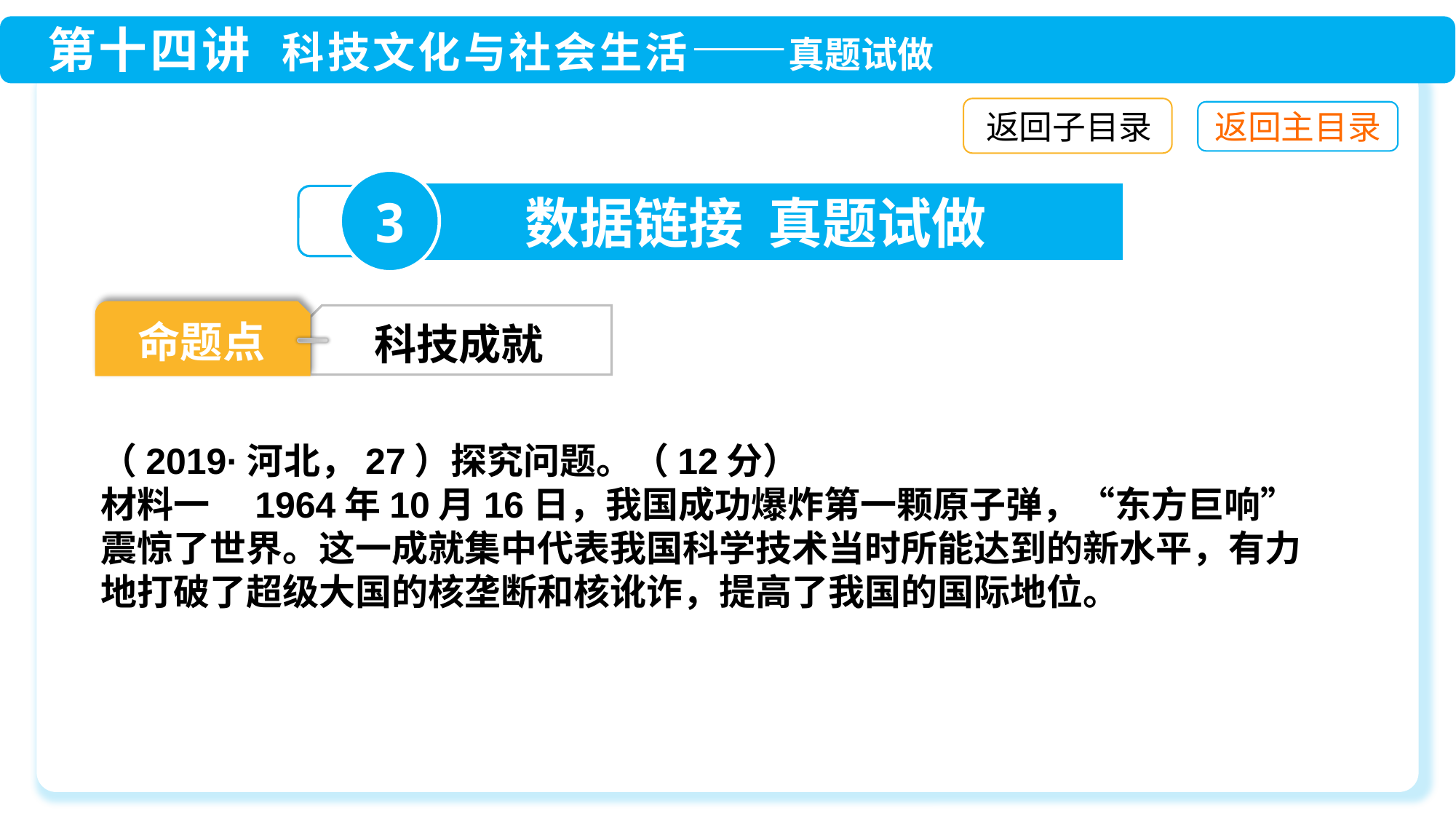

返回子目录

3
数据链接  真题试做

命题点
科技成就

（2019·河北，27）探究问题。（12分）
材料一　1964年10月16日，我国成功爆炸第一颗原子弹，“东方巨响”震惊了世界。这一成就集中代表我国科学技术当时所能达到的新水平，有力地打破了超级大国的核垄断和核讹诈，提高了我国的国际地位。